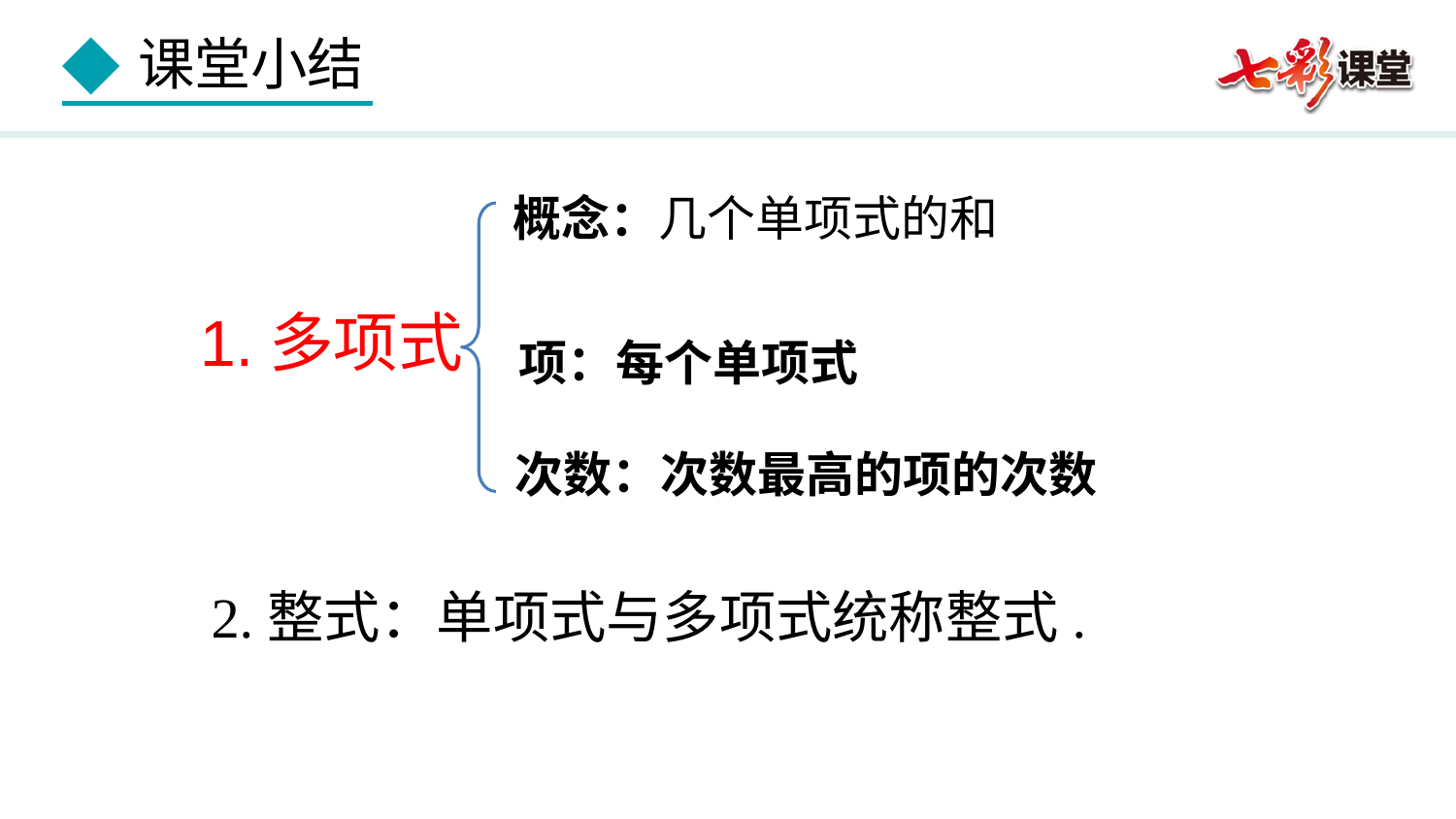

概念：几个单项式的和

1.多项式
项：每个单项式
次数：次数最高的项的次数
2.整式：单项式与多项式统称整式.